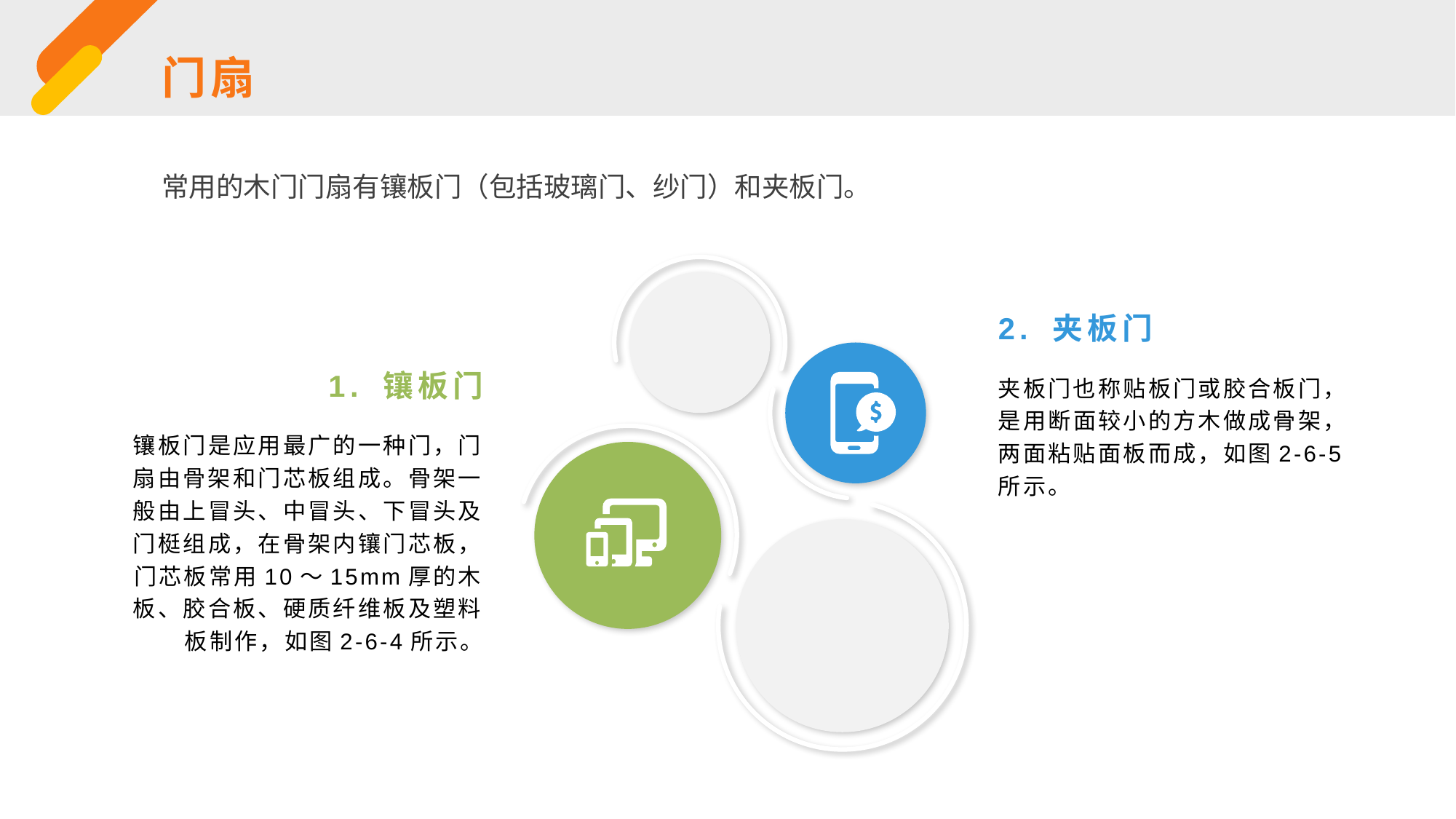

门扇
常用的木门门扇有镶板门（包括玻璃门、纱门）和夹板门。

2. 夹板门

1. 镶板门
夹板门也称贴板门或胶合板门，是用断面较小的方木做成骨架，两面粘贴面板而成，如图2-6-5 所示。

镶板门是应用最广的一种门，门扇由骨架和门芯板组成。骨架一般由上冒头、中冒头、下冒头及门梃组成，在骨架内镶门芯板，门芯板常用10～15mm厚的木板、胶合板、硬质纤维板及塑料板制作，如图2-6-4所示。